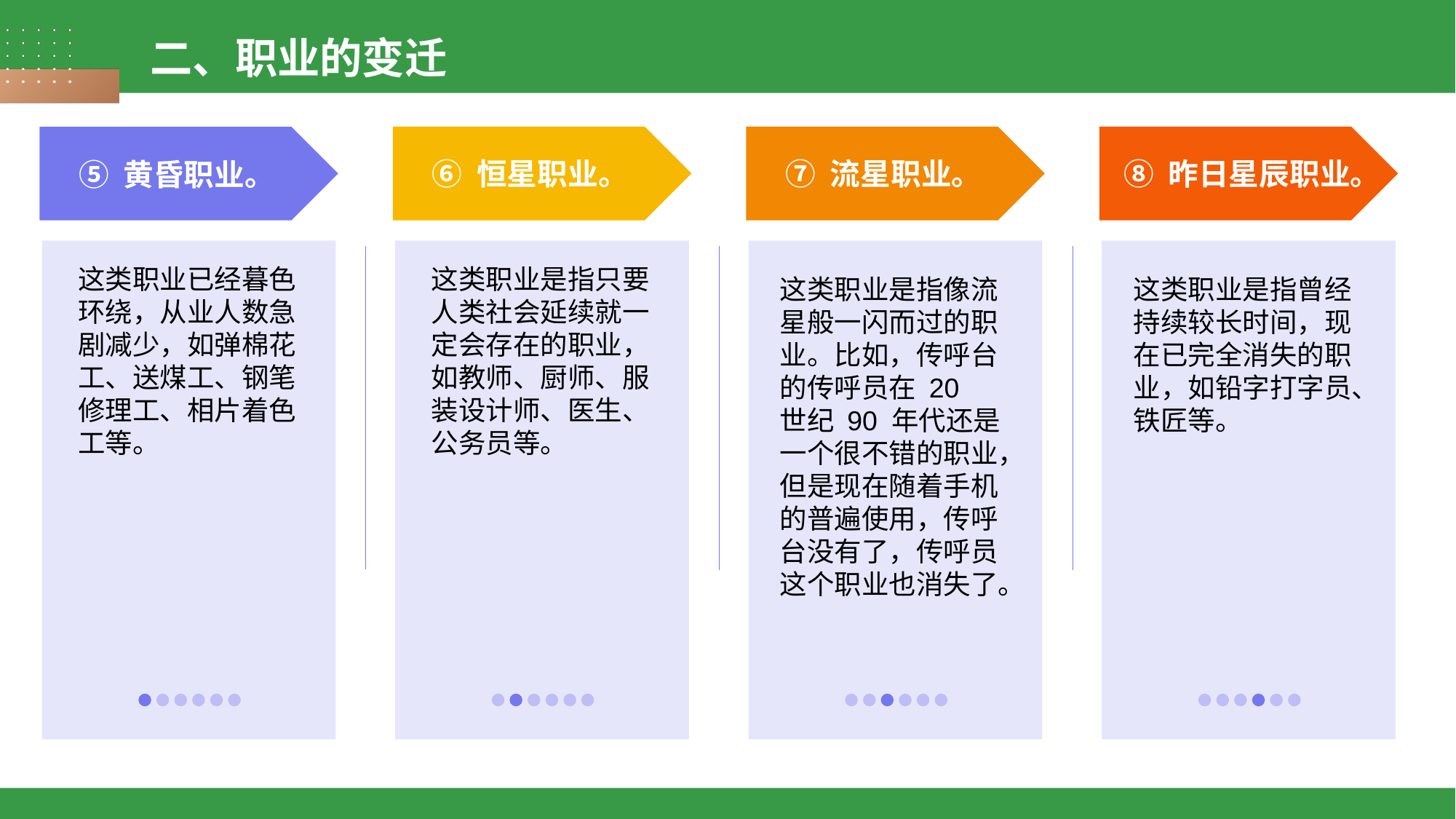

二、职业的变迁

⑥ 恒星职业。
⑦ 流星职业。

⑧ 昨日星辰职业。
⑤ 黄昏职业。

这类职业已经暮色环绕，从业人数急剧减少，如弹棉花工、送煤工、钢笔修理工、相片着色工等。
这类职业是指只要人类社会延续就一定会存在的职业，如教师、厨师、服装设计师、医生、公务员等。
这类职业是指像流星般一闪而过的职业。比如，传呼台的传呼员在 20
世纪 90 年代还是一个很不错的职业，但是现在随着手机的普遍使用，传呼台没有了，传呼员这个职业也消失了。
这类职业是指曾经持续较长时间，现在已完全消失的职业，如铅字打字员、铁匠等。